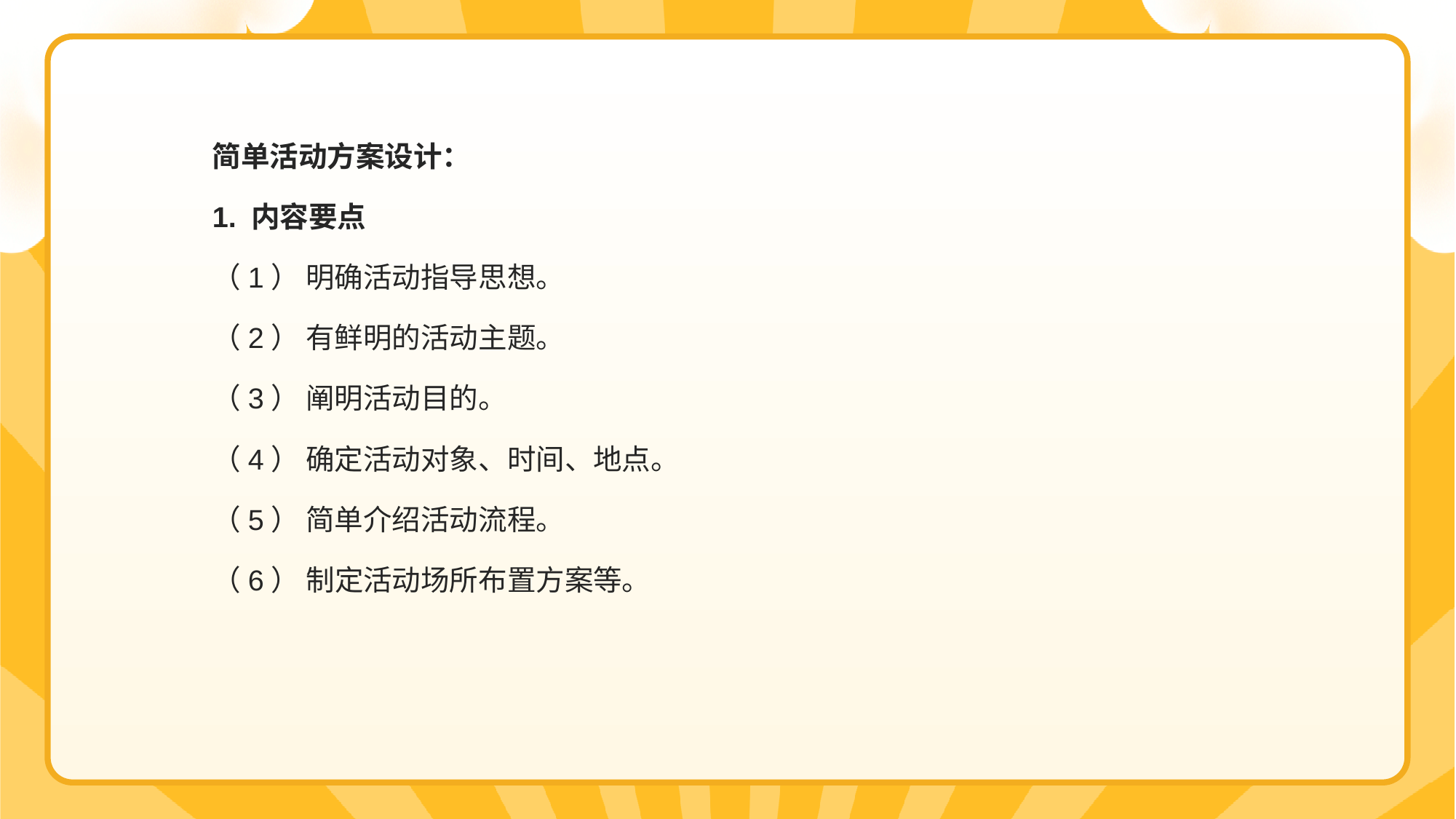

简单活动方案设计：
1. 内容要点
（1） 明确活动指导思想。
（2） 有鲜明的活动主题。
（3） 阐明活动目的。
（4） 确定活动对象、时间、地点。
（5） 简单介绍活动流程。
（6） 制定活动场所布置方案等。